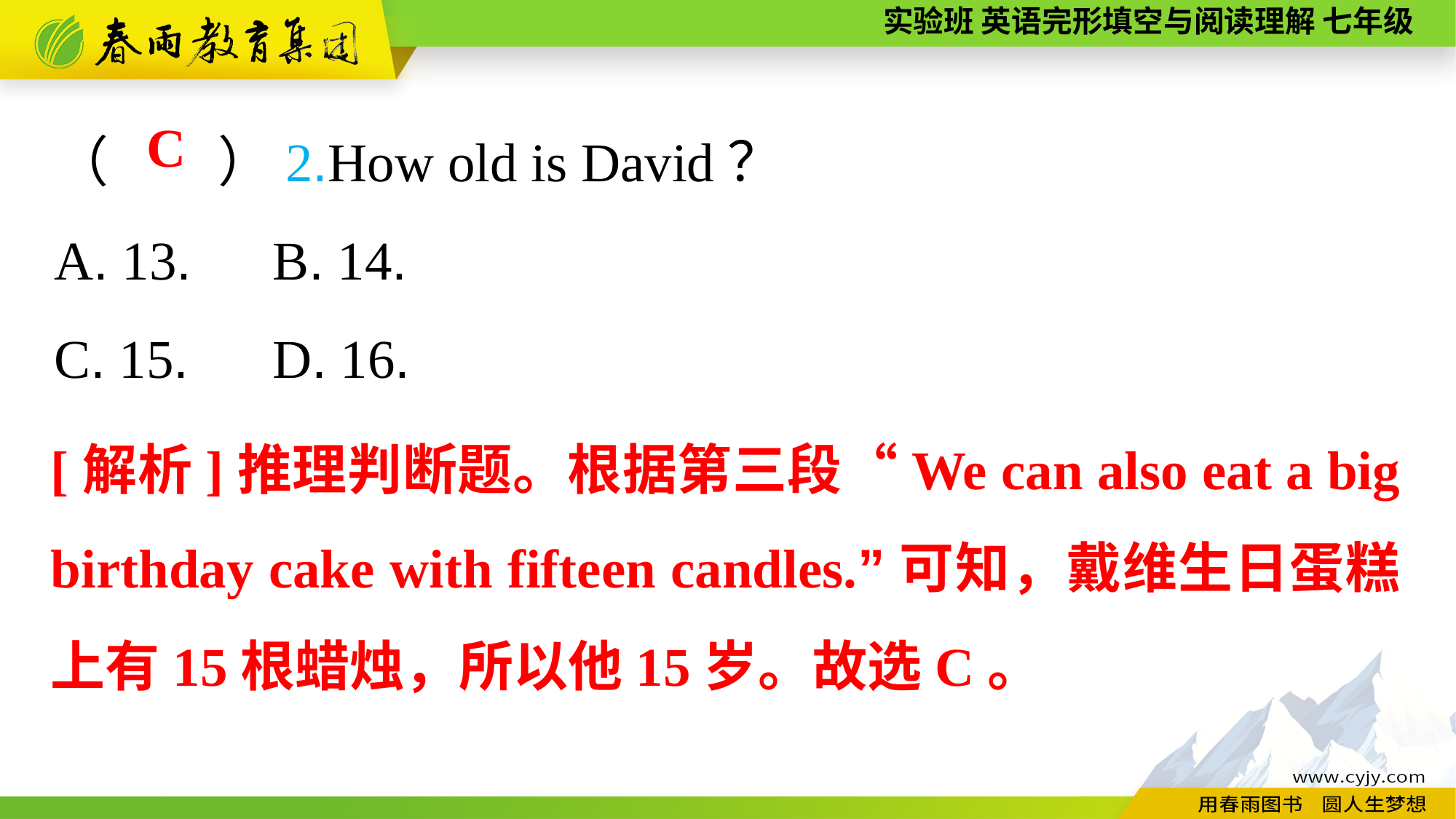

（　　）2.How old is David？
A. 13.	B. 14.
C. 15.	D. 16.
C
[解析]推理判断题。根据第三段“We can also eat a big birthday cake with fifteen candles.”可知，戴维生日蛋糕上有15根蜡烛，所以他15岁。故选C。